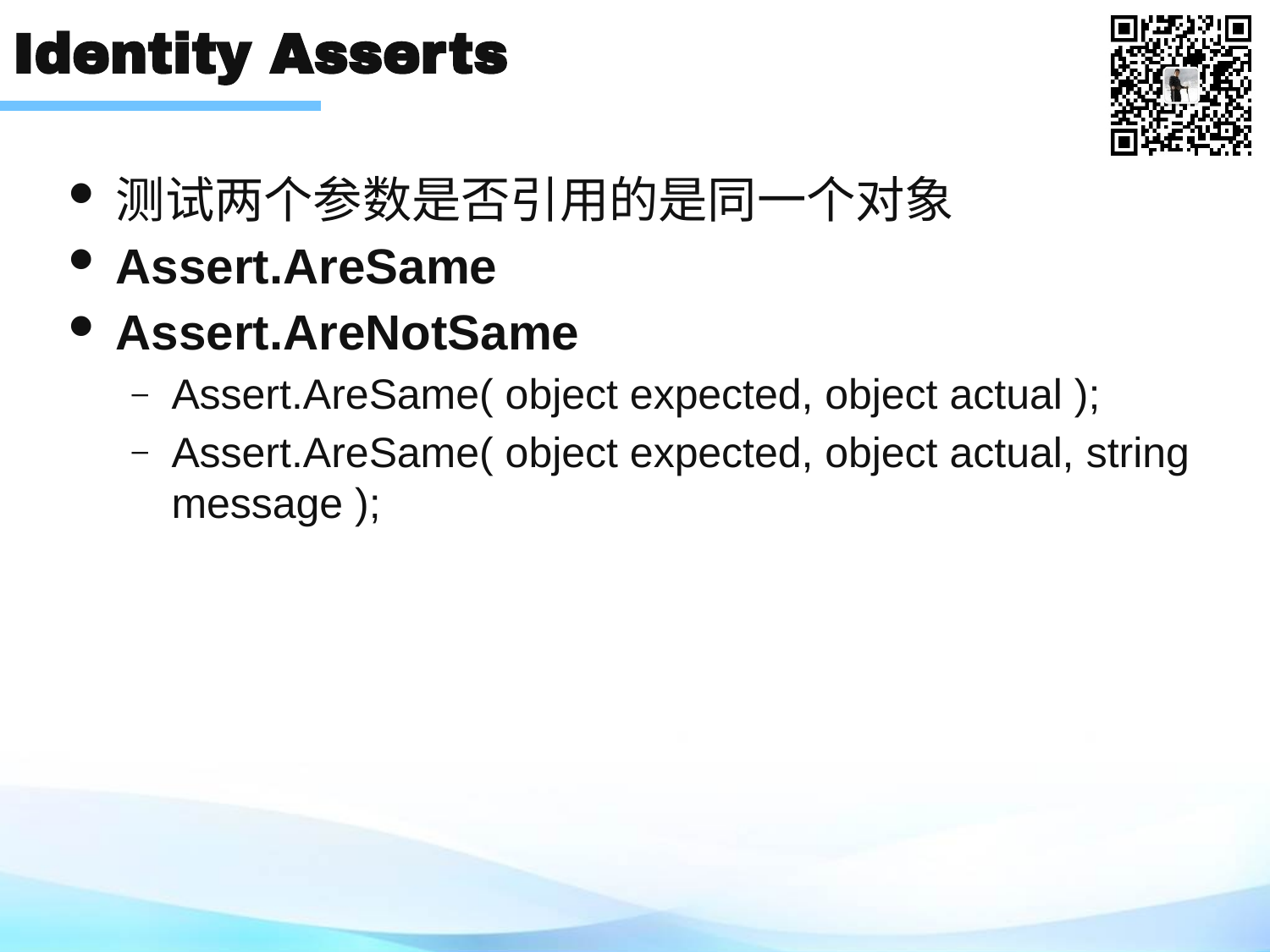

# Identity Asserts
测试两个参数是否引用的是同一个对象
Assert.AreSame
Assert.AreNotSame
Assert.AreSame( object expected, object actual );
Assert.AreSame( object expected, object actual, string message );